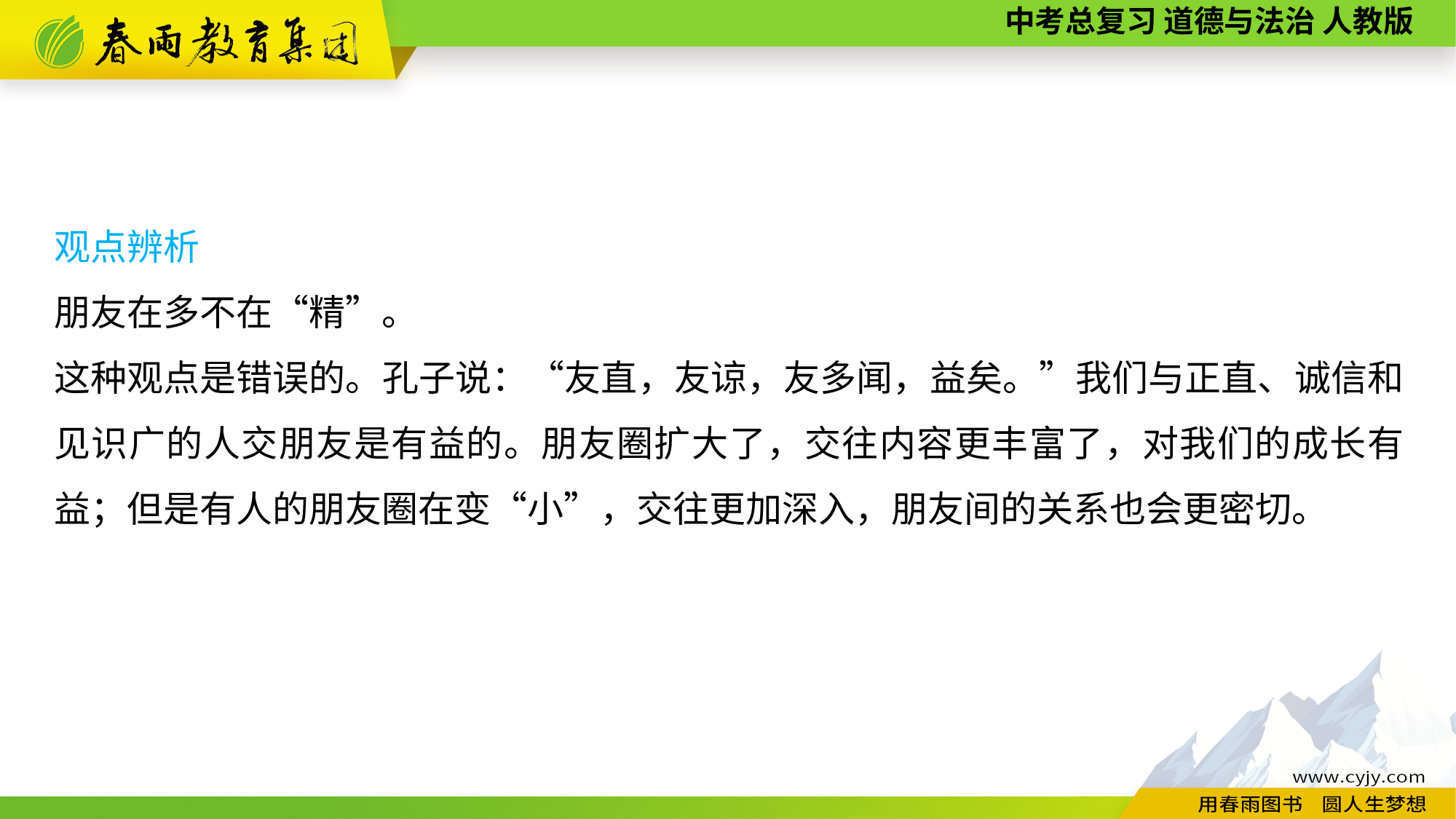

观点辨析
朋友在多不在“精”。
这种观点是错误的。孔子说：“友直，友谅，友多闻，益矣。”我们与正直、诚信和见识广的人交朋友是有益的。朋友圈扩大了，交往内容更丰富了，对我们的成长有益；但是有人的朋友圈在变“小”，交往更加深入，朋友间的关系也会更密切。